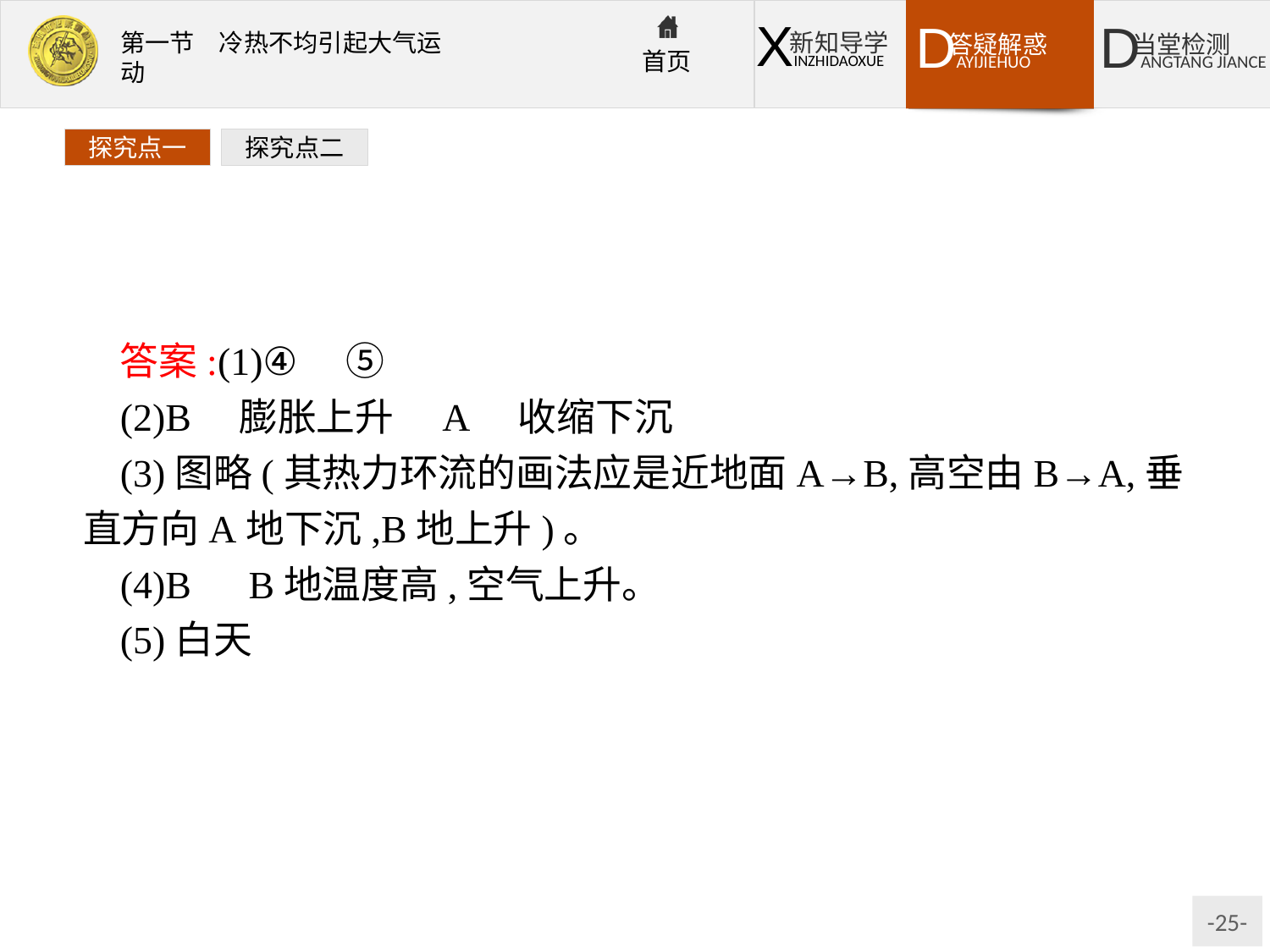

探究点一
探究点二
答案:(1)④　⑤
(2)B　膨胀上升　A　收缩下沉
(3)图略(其热力环流的画法应是近地面A→B,高空由B→A,垂直方向A地下沉,B地上升)。
(4)B　B地温度高,空气上升。
(5)白天